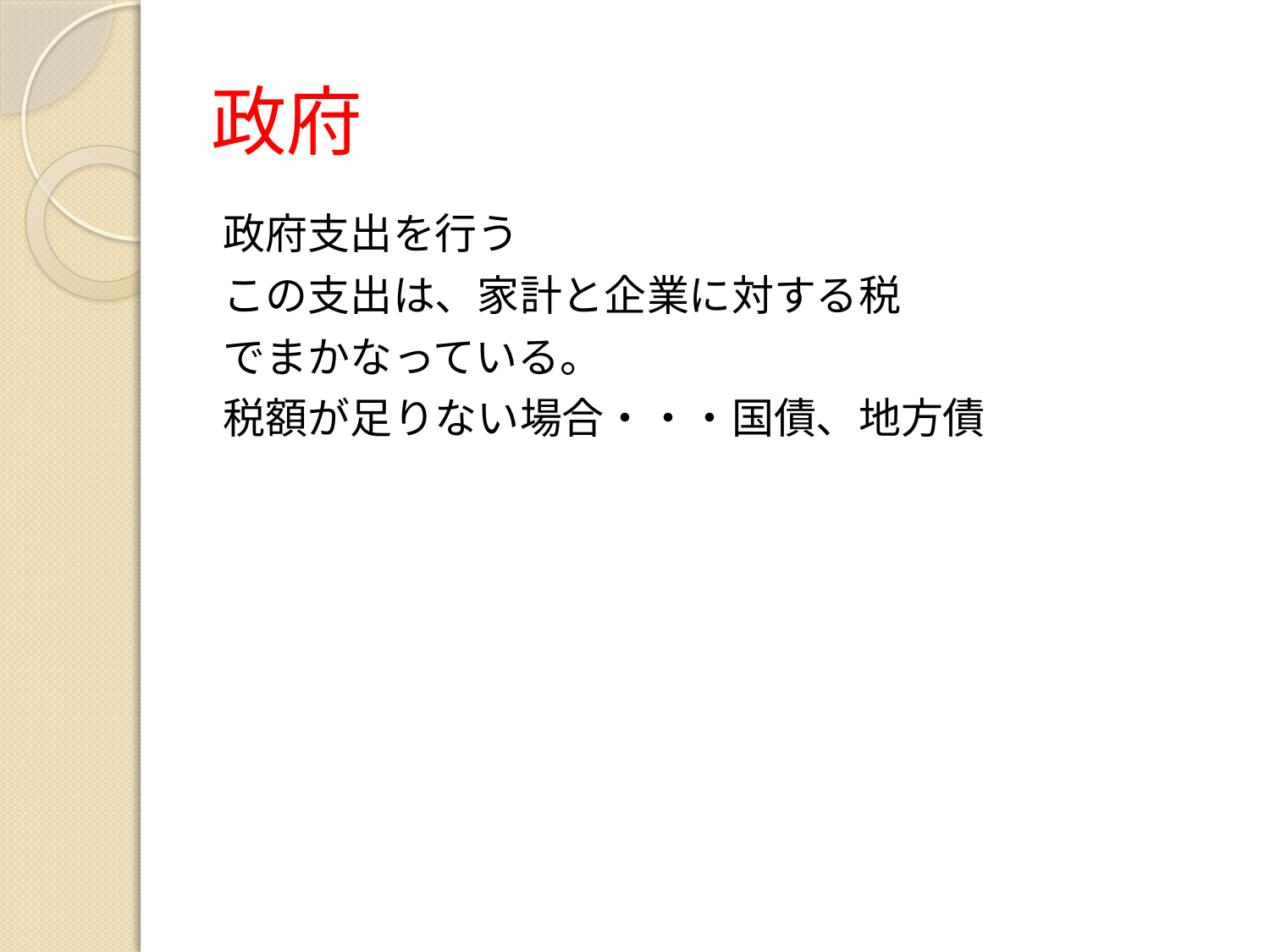

# 政府
政府支出を行う
この支出は、家計と企業に対する税
でまかなっている。
税額が足りない場合・・・国債、地方債